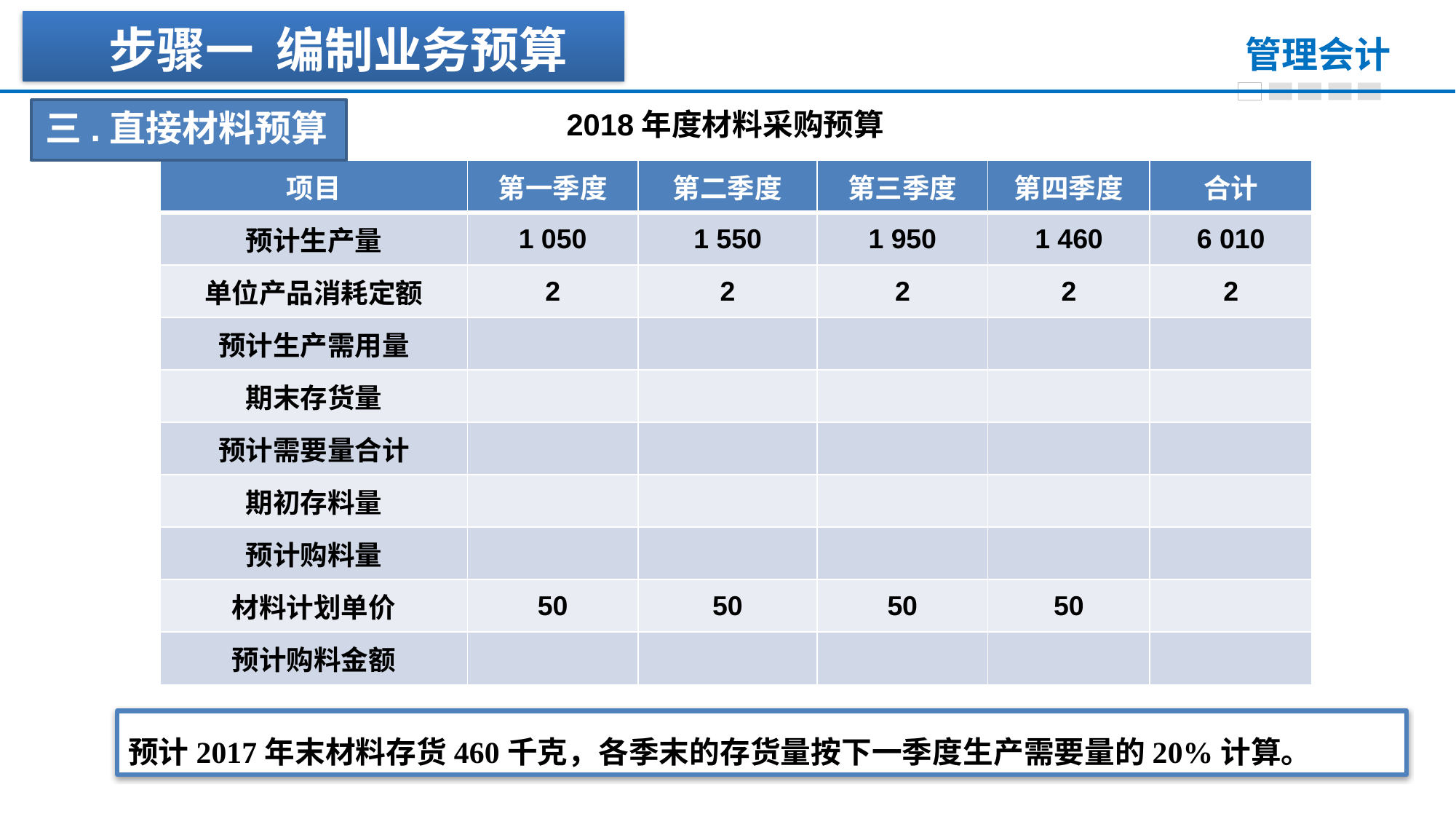

步骤一  编制业务预算
三.直接材料预算

2018年度材料采购预算
| 项目 | 第一季度 | 第二季度 | 第三季度 | 第四季度 | 合计 |
| --- | --- | --- | --- | --- | --- |
| 预计生产量 | 1 050 | 1 550 | 1 950 | 1 460 | 6 010 |
| 单位产品消耗定额 | 2 | 2 | 2 | 2 | 2 |
| 预计生产需用量 |  |  |  |  |  |
| 期末存货量 |  |  |  |  |  |
| 预计需要量合计 |  |  |  |  |  |
| 期初存料量 |  |  |  |  |  |
| 预计购料量 |  |  |  |  |  |
| 材料计划单价 | 50 | 50 | 50 | 50 |  |
| 预计购料金额 |  |  |  |  |  |
预计2017年末材料存货460千克，各季末的存货量按下一季度生产需要量的20%计算。